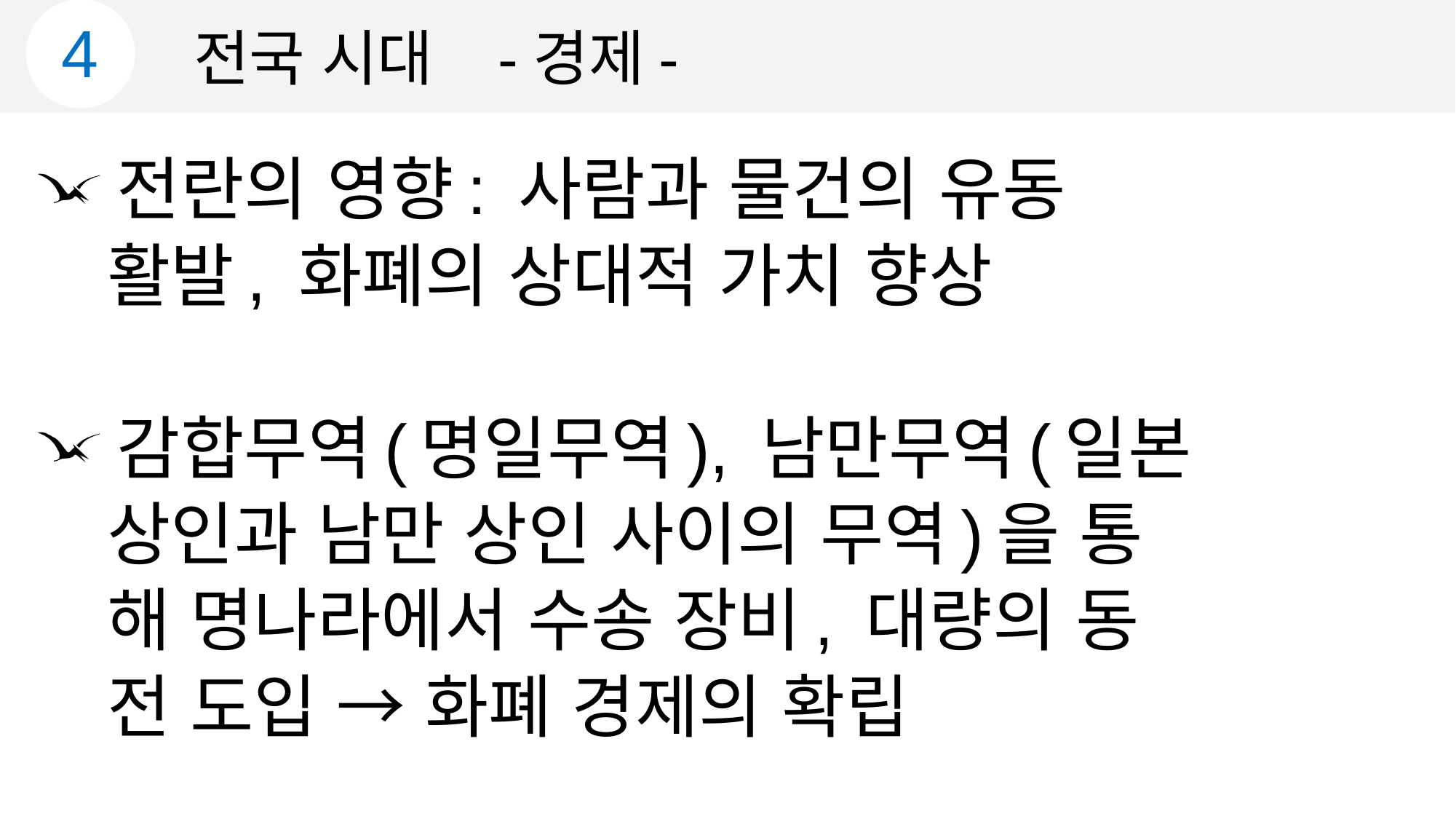

4
전국 시대   -경제-
 전란의 영향: 사람과 물건의 유동
   활발, 화폐의 상대적 가치 향상

 감합무역(명일무역), 남만무역(일본
   상인과 남만 상인 사이의 무역)을 통
   해 명나라에서 수송 장비, 대량의 동
   전 도입 → 화폐 경제의 확립